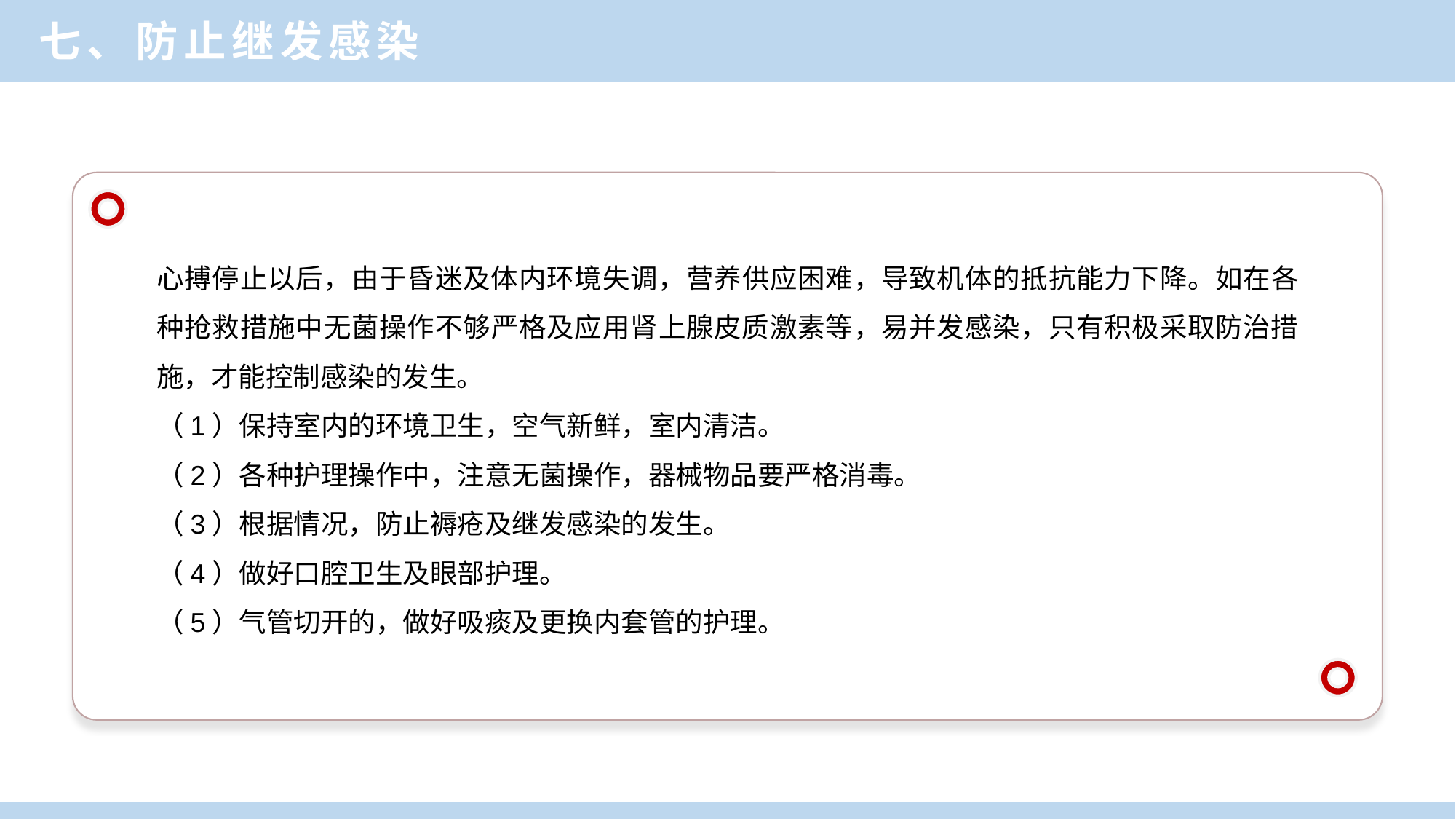

七、防止继发感染

心搏停止以后，由于昏迷及体内环境失调，营养供应困难，导致机体的抵抗能力下降。如在各种抢救措施中无菌操作不够严格及应用肾上腺皮质激素等，易并发感染，只有积极采取防治措施，才能控制感染的发生。
（1）保持室内的环境卫生，空气新鲜，室内清洁。
（2）各种护理操作中，注意无菌操作，器械物品要严格消毒。
（3）根据情况，防止褥疮及继发感染的发生。
（4）做好口腔卫生及眼部护理。
（5）气管切开的，做好吸痰及更换内套管的护理。